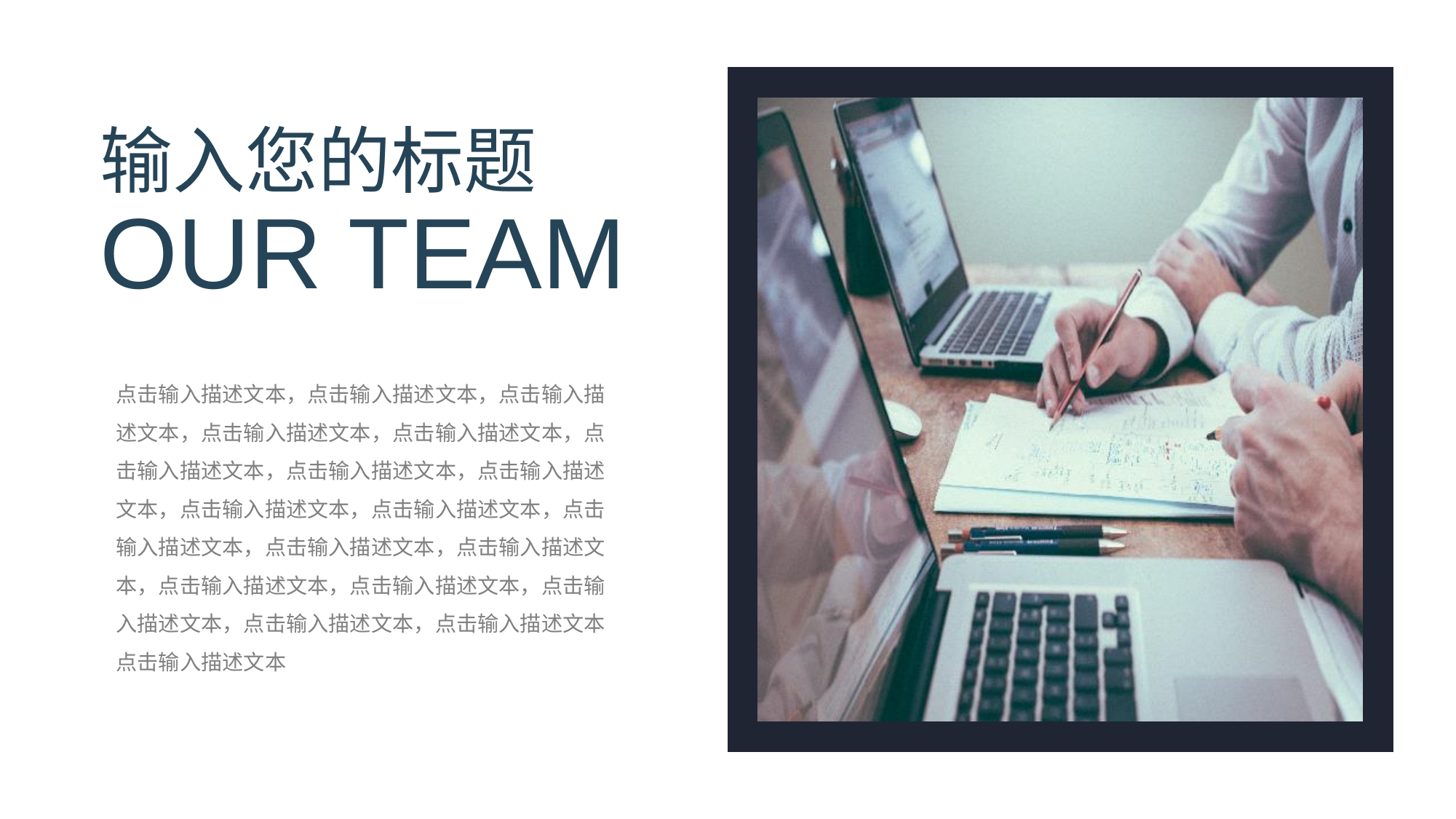

输入您的标题
OUR TEAM
点击输入描述文本，点击输入描述文本，点击输入描述文本，点击输入描述文本，点击输入描述文本，点击输入描述文本，点击输入描述文本，点击输入描述文本，点击输入描述文本，点击输入描述文本，点击输入描述文本，点击输入描述文本，点击输入描述文本，点击输入描述文本，点击输入描述文本，点击输入描述文本，点击输入描述文本，点击输入描述文本点击输入描述文本